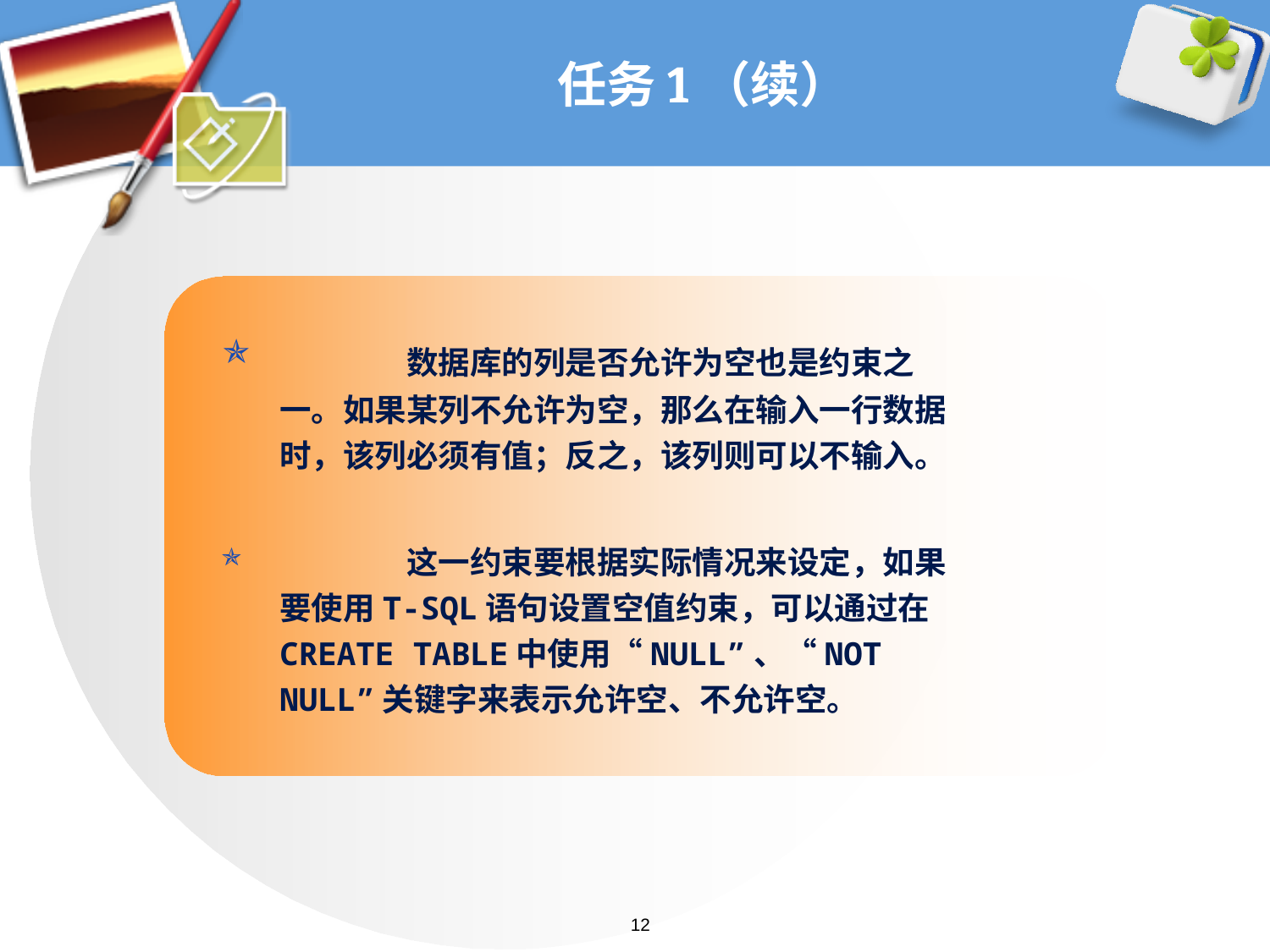

# 任务1（续）

	数据库的列是否允许为空也是约束之一。如果某列不允许为空，那么在输入一行数据时，该列必须有值；反之，该列则可以不输入。

	这一约束要根据实际情况来设定，如果要使用T-SQL语句设置空值约束，可以通过在CREATE TABLE中使用“NULL”、“NOT NULL”关键字来表示允许空、不允许空。
12